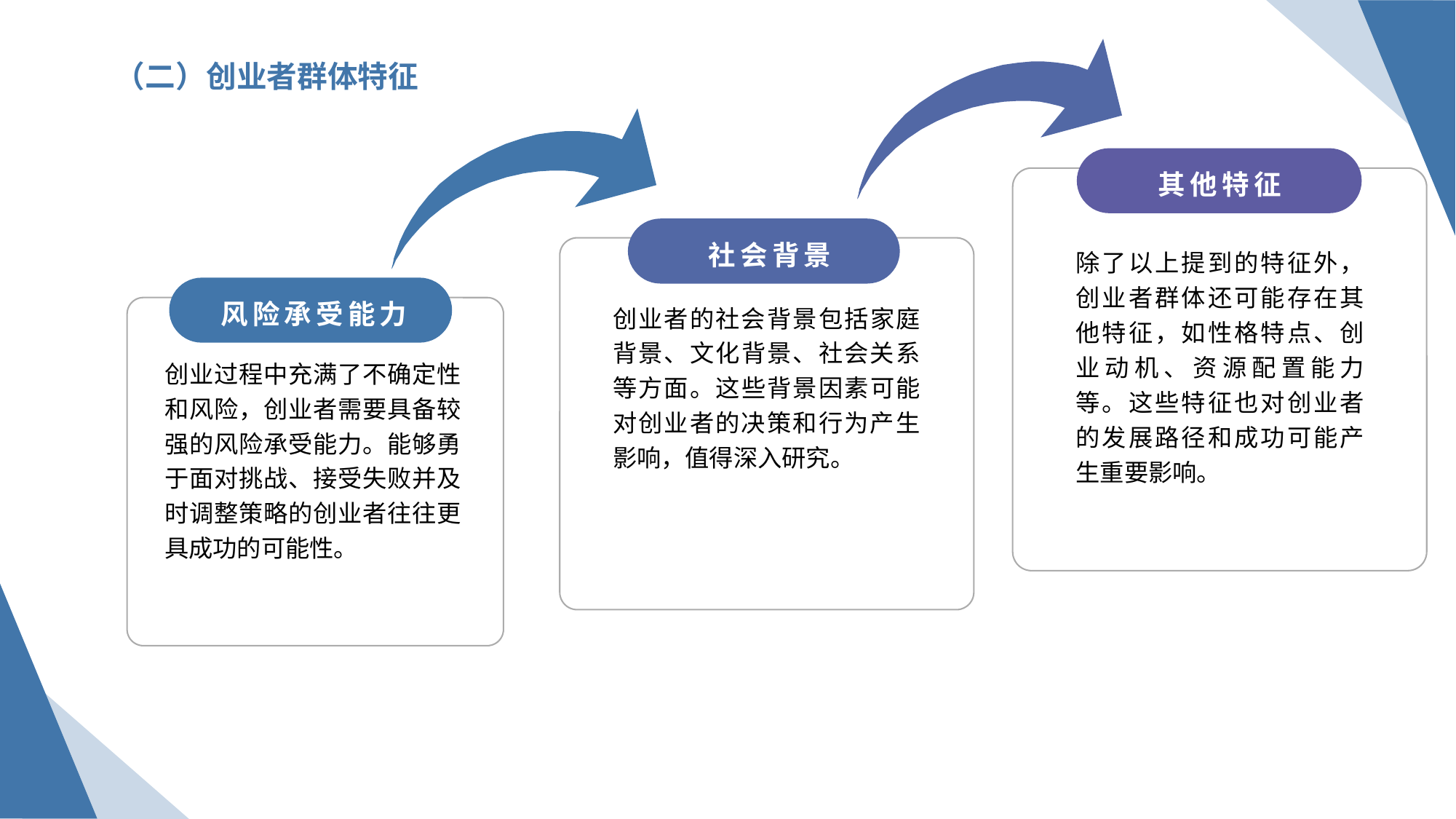

（二）创业者群体特征

其他特征

社会背景

除了以上提到的特征外，创业者群体还可能存在其他特征，如性格特点、创业动机、资源配置能力等。这些特征也对创业者的发展路径和成功可能产生重要影响。

风险承受能力
创业者的社会背景包括家庭背景、文化背景、社会关系等方面。这些背景因素可能对创业者的决策和行为产生影响，值得深入研究。

创业过程中充满了不确定性和风险，创业者需要具备较强的风险承受能力。能够勇于面对挑战、接受失败并及时调整策略的创业者往往更具成功的可能性。